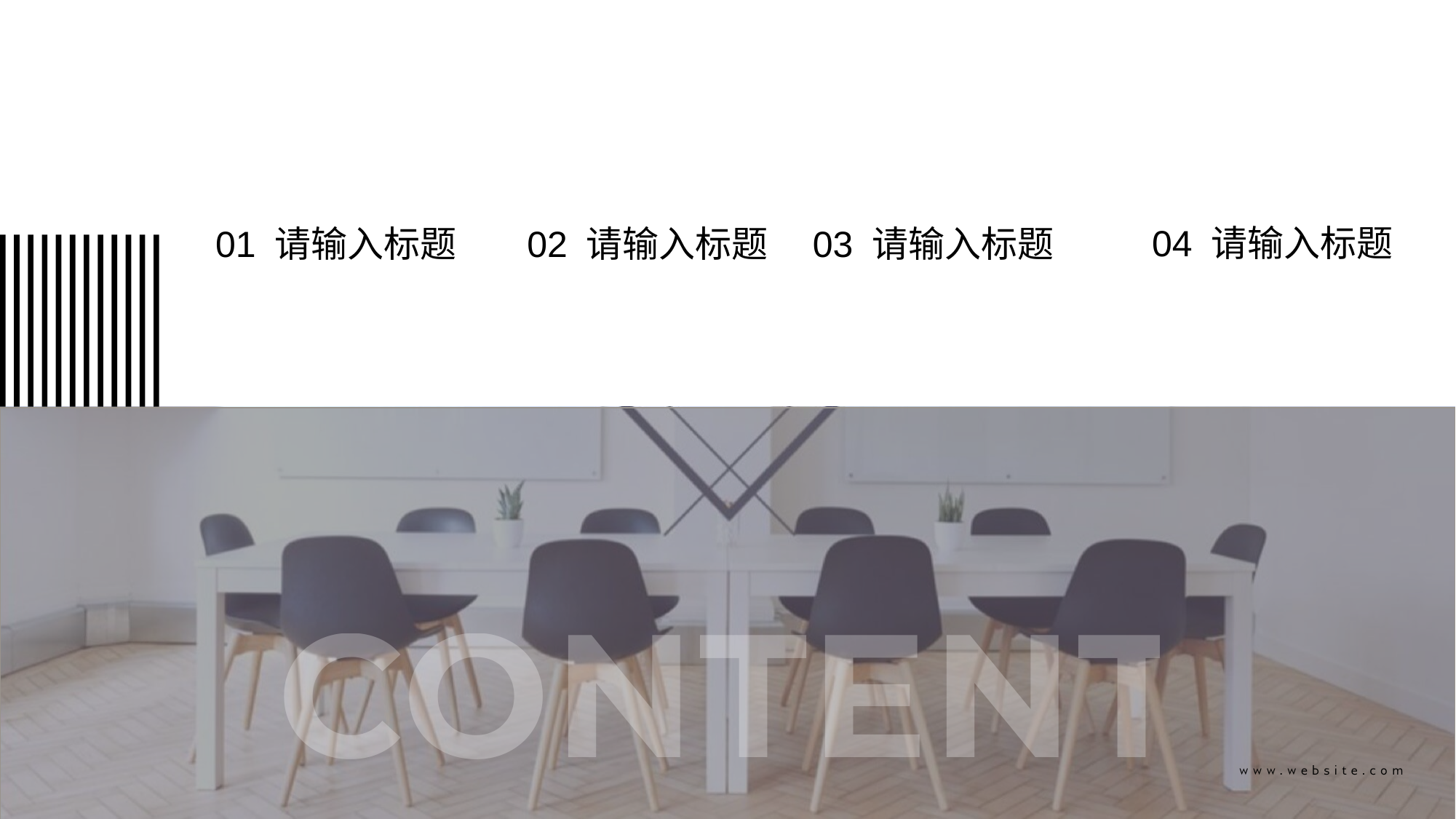

04 请输入标题
03 请输入标题
01 请输入标题
02 请输入标题

CONTENT
www.website.com